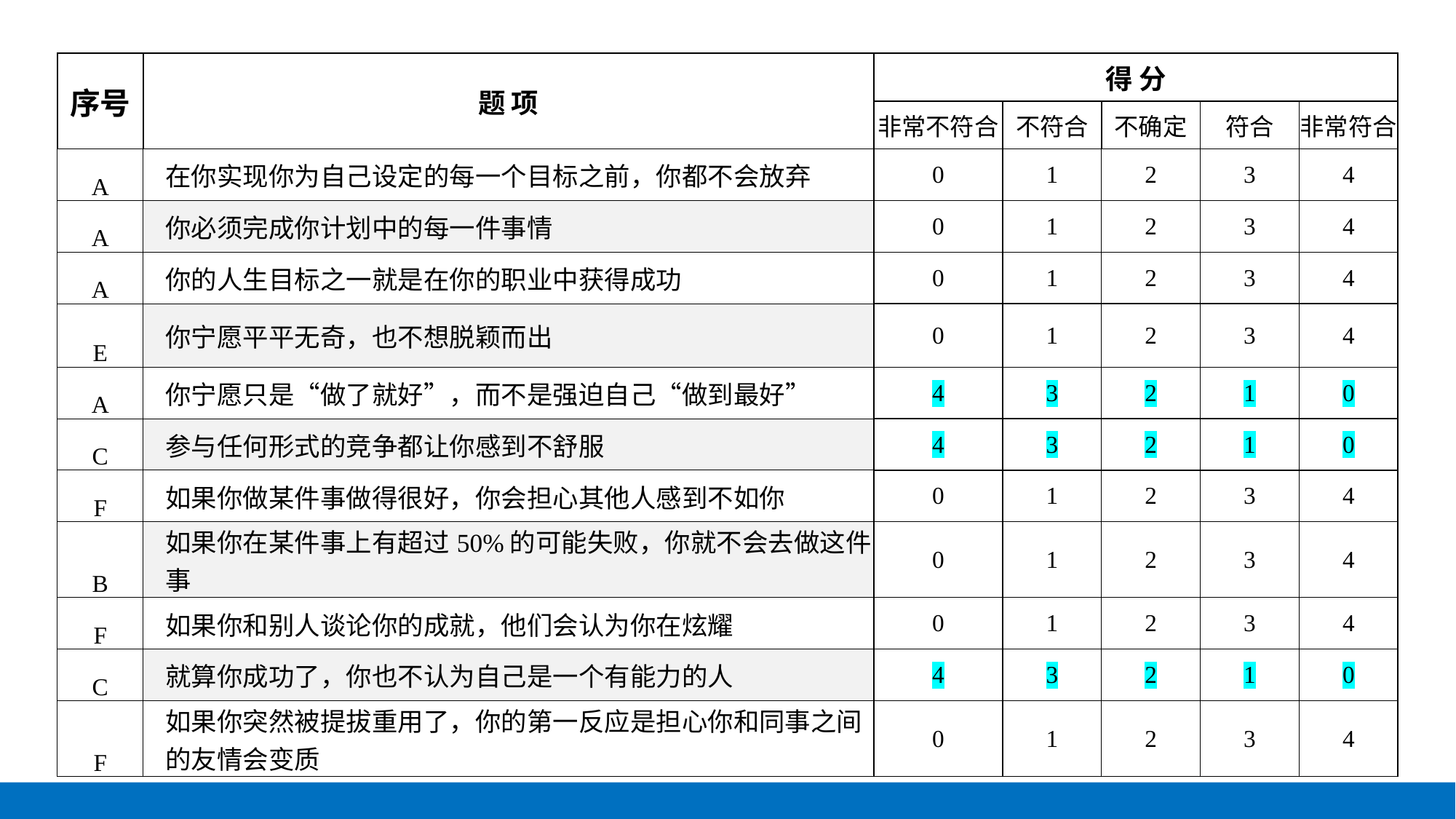

| 序号 | 题 项 | 得 分 |  |  |  |  |
| --- | --- | --- | --- | --- | --- | --- |
|  |  | 非常不符合 | 不符合 | 不确定 | 符合 | 非常符合 |
| A | 在你实现你为自己设定的每一个目标之前，你都不会放弃 | 0 | 1 | 2 | 3 | 4 |
| A | 你必须完成你计划中的每一件事情 | 0 | 1 | 2 | 3 | 4 |
| A | 你的人生目标之一就是在你的职业中获得成功 | 0 | 1 | 2 | 3 | 4 |
| E | 你宁愿平平无奇，也不想脱颖而出 | 0 | 1 | 2 | 3 | 4 |
| A | 你宁愿只是“做了就好”，而不是强迫自己“做到最好” | 4 | 3 | 2 | 1 | 0 |
| C | 参与任何形式的竞争都让你感到不舒服 | 4 | 3 | 2 | 1 | 0 |
| F | 如果你做某件事做得很好，你会担心其他人感到不如你 | 0 | 1 | 2 | 3 | 4 |
| B | 如果你在某件事上有超过50%的可能失败，你就不会去做这件事 | 0 | 1 | 2 | 3 | 4 |
| F | 如果你和别人谈论你的成就，他们会认为你在炫耀 | 0 | 1 | 2 | 3 | 4 |
| C | 就算你成功了，你也不认为自己是一个有能力的人 | 4 | 3 | 2 | 1 | 0 |
| F | 如果你突然被提拔重用了，你的第一反应是担心你和同事之间的友情会变质 | 0 | 1 | 2 | 3 | 4 |